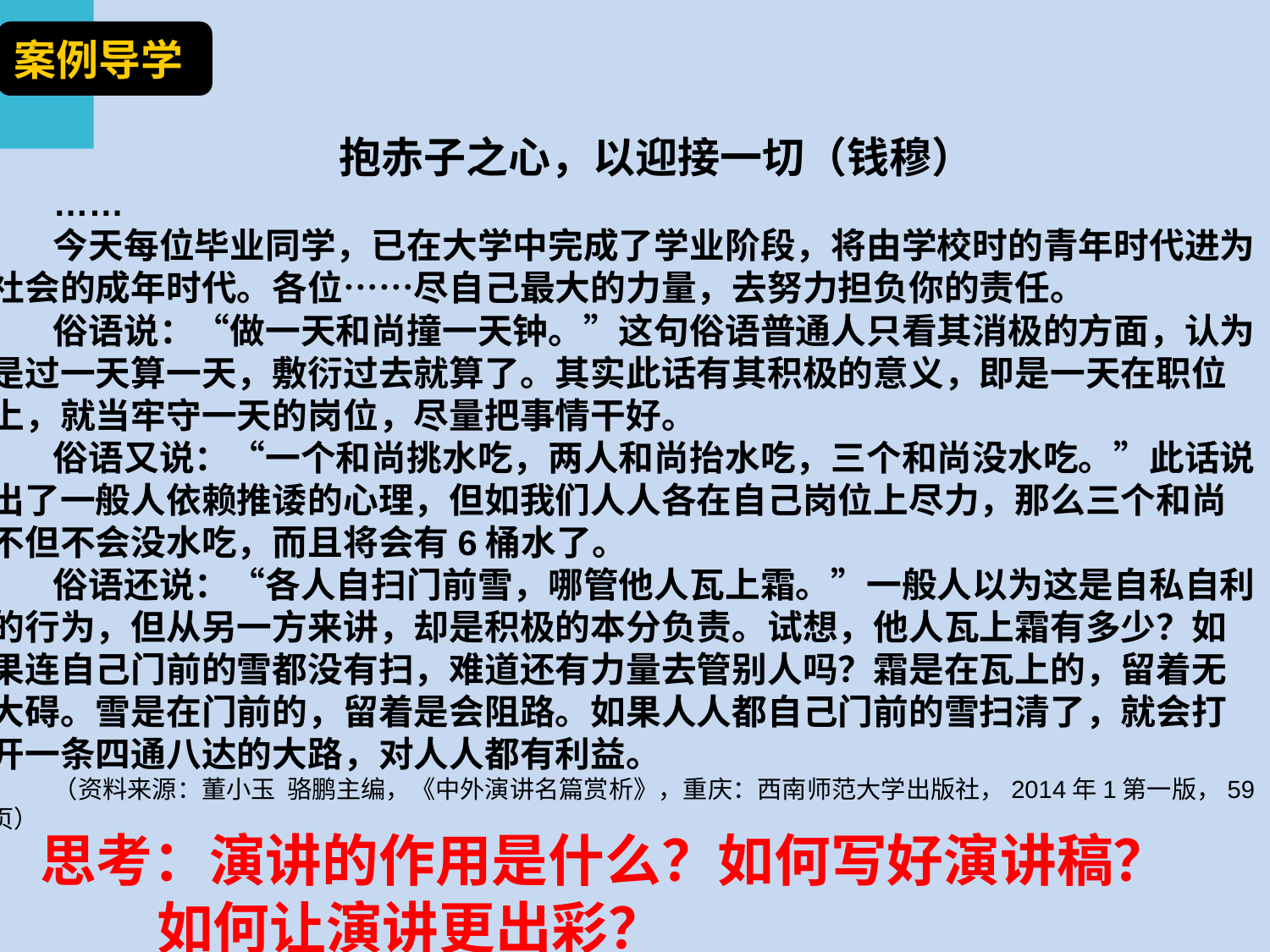

抱赤子之心，以迎接一切（钱穆）
……
今天每位毕业同学，已在大学中完成了学业阶段，将由学校时的青年时代进为社会的成年时代。各位……尽自己最大的力量，去努力担负你的责任。
俗语说：“做一天和尚撞一天钟。”这句俗语普通人只看其消极的方面，认为是过一天算一天，敷衍过去就算了。其实此话有其积极的意义，即是一天在职位上，就当牢守一天的岗位，尽量把事情干好。
俗语又说：“一个和尚挑水吃，两人和尚抬水吃，三个和尚没水吃。”此话说出了一般人依赖推诿的心理，但如我们人人各在自己岗位上尽力，那么三个和尚不但不会没水吃，而且将会有6桶水了。
俗语还说：“各人自扫门前雪，哪管他人瓦上霜。”一般人以为这是自私自利的行为，但从另一方来讲，却是积极的本分负责。试想，他人瓦上霜有多少？如果连自己门前的雪都没有扫，难道还有力量去管别人吗？霜是在瓦上的，留着无大碍。雪是在门前的，留着是会阻路。如果人人都自己门前的雪扫清了，就会打开一条四通八达的大路，对人人都有利益。
（资料来源：董小玉  骆鹏主编，《中外演讲名篇赏析》，重庆：西南师范大学出版社，2014年1第一版，59页）
案例导学

思考：演讲的作用是什么？如何写好演讲稿？
        如何让演讲更出彩？